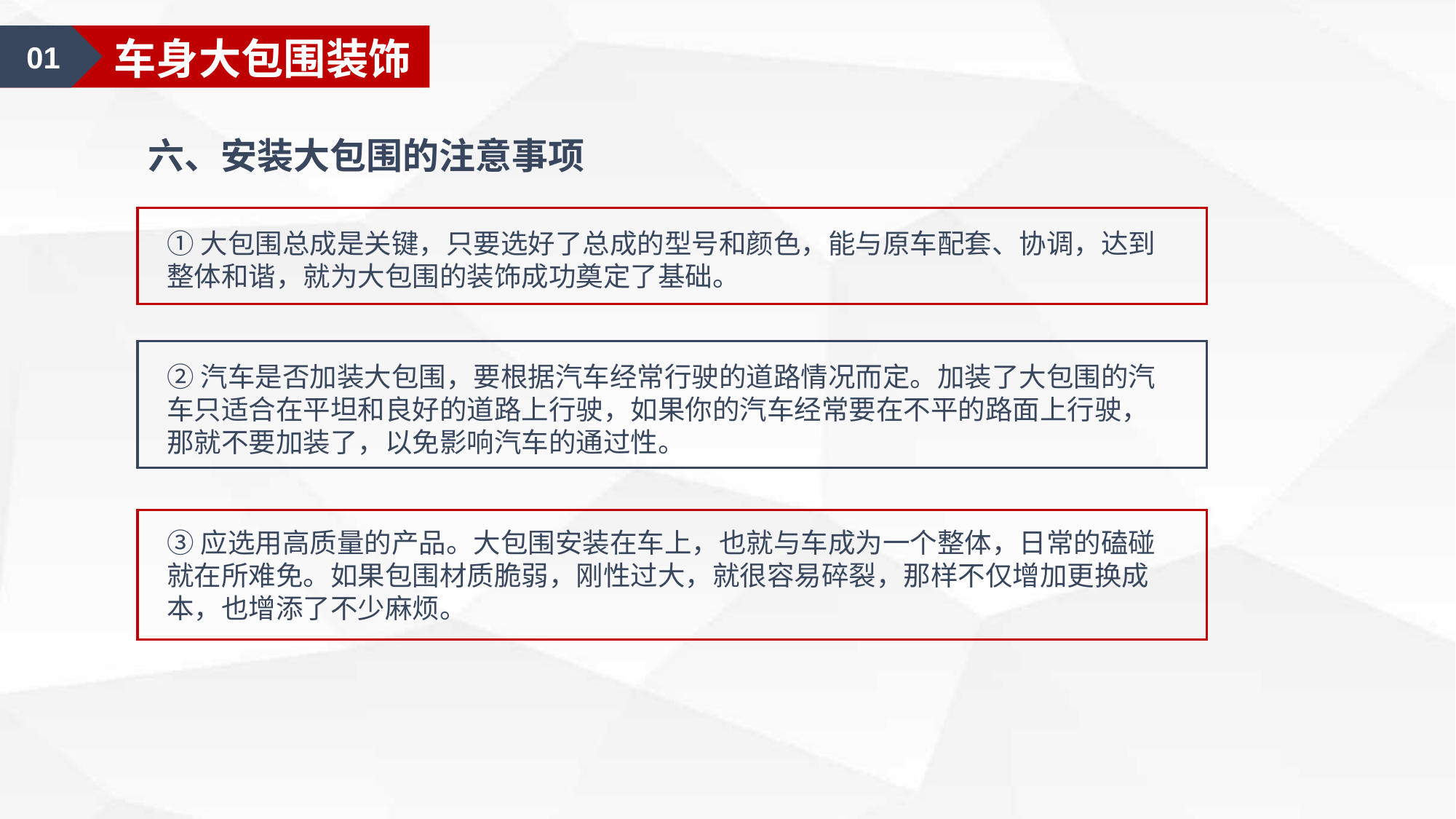

01
车身大包围装饰
六、安装大包围的注意事项

①大包围总成是关键，只要选好了总成的型号和颜色，能与原车配套、协调，达到整体和谐，就为大包围的装饰成功奠定了基础。

②汽车是否加装大包围，要根据汽车经常行驶的道路情况而定。加装了大包围的汽车只适合在平坦和良好的道路上行驶，如果你的汽车经常要在不平的路面上行驶，那就不要加装了，以免影响汽车的通过性。

③应选用高质量的产品。大包围安装在车上，也就与车成为一个整体，日常的磕碰就在所难免。如果包围材质脆弱，刚性过大，就很容易碎裂，那样不仅增加更换成本，也增添了不少麻烦。